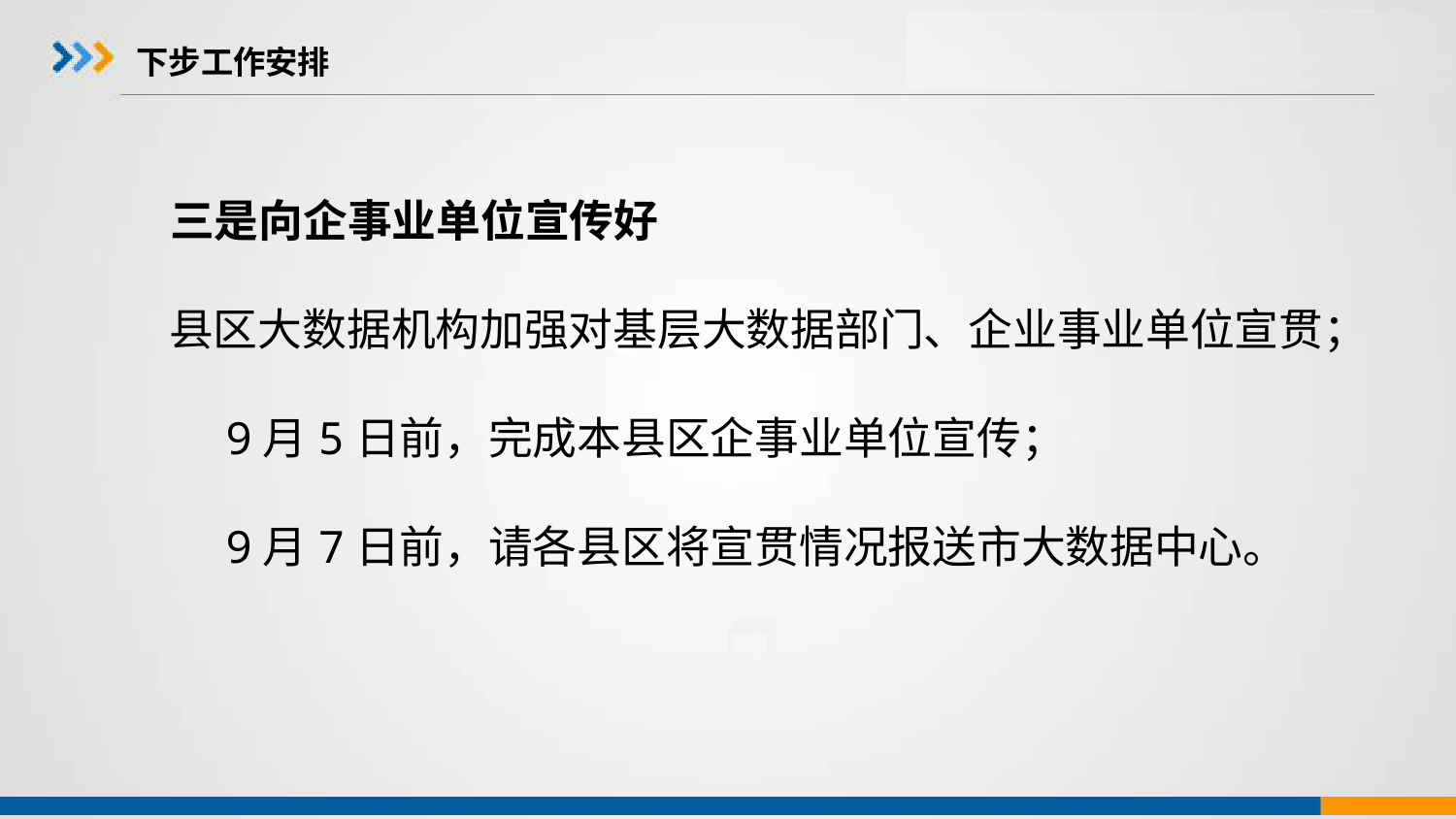

# 下步工作安排
    三是向企事业单位宣传好
    县区大数据机构加强对基层大数据部门、企业事业单位宣贯；
    9月5日前，完成本县区企事业单位宣传；
    9月7日前，请各县区将宣贯情况报送市大数据中心。